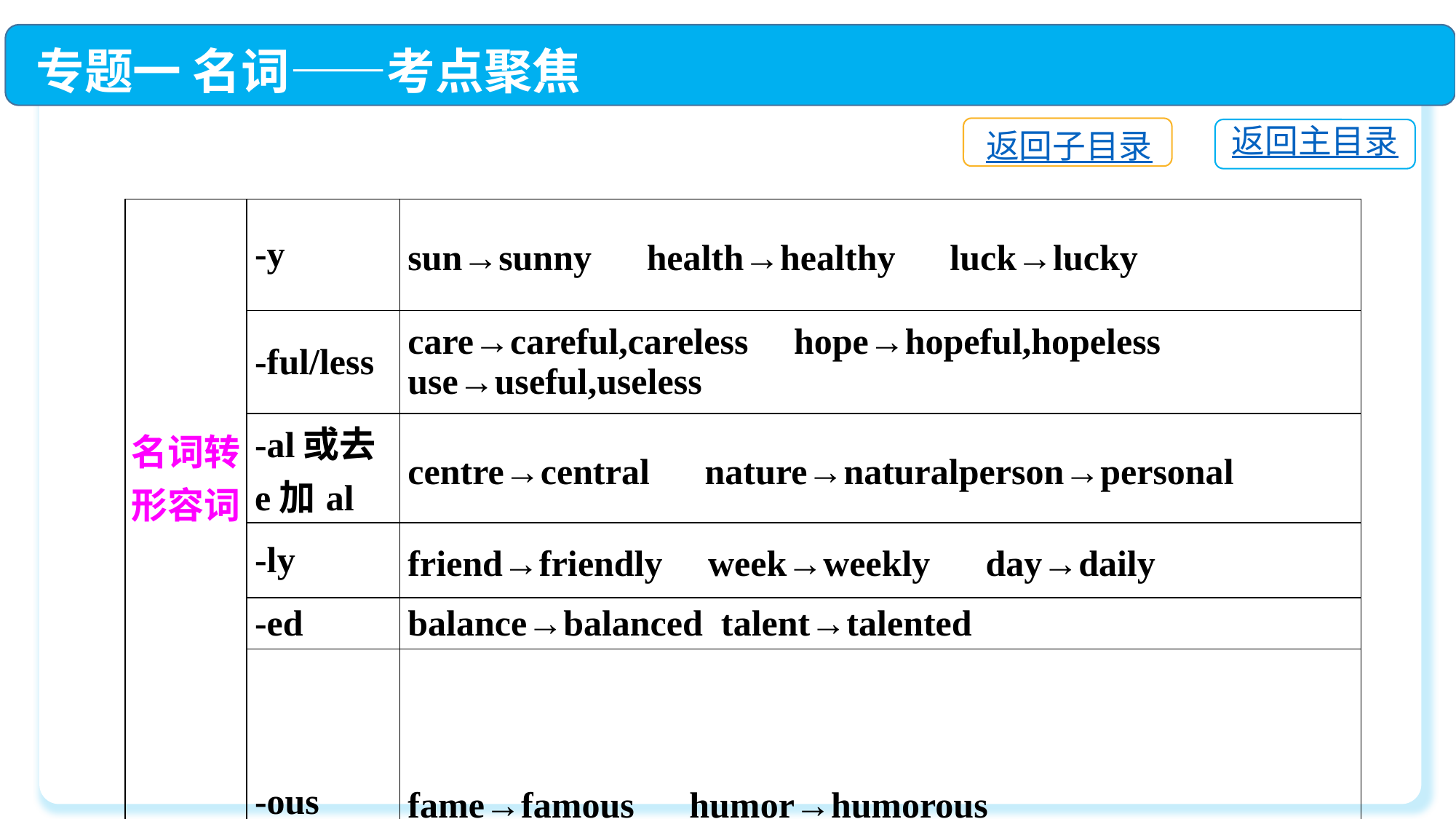

专题一 名词——考点聚焦

返回子目录
返回主目录
| 名词转形容词 | -y | sun→sunny　health→healthy luck→lucky |
| --- | --- | --- |
|  | -ful/less | care→careful,careless hope→hopeful,hopeless use→useful,useless |
|  | -al或去e加al | centre→central　nature→naturalperson→personal |
|  | -ly | friend→friendly week→weekly　day→daily |
|  | -ed | balance→balanced talent→talented |
|  | -ous | fame→famous　humor→humorous |